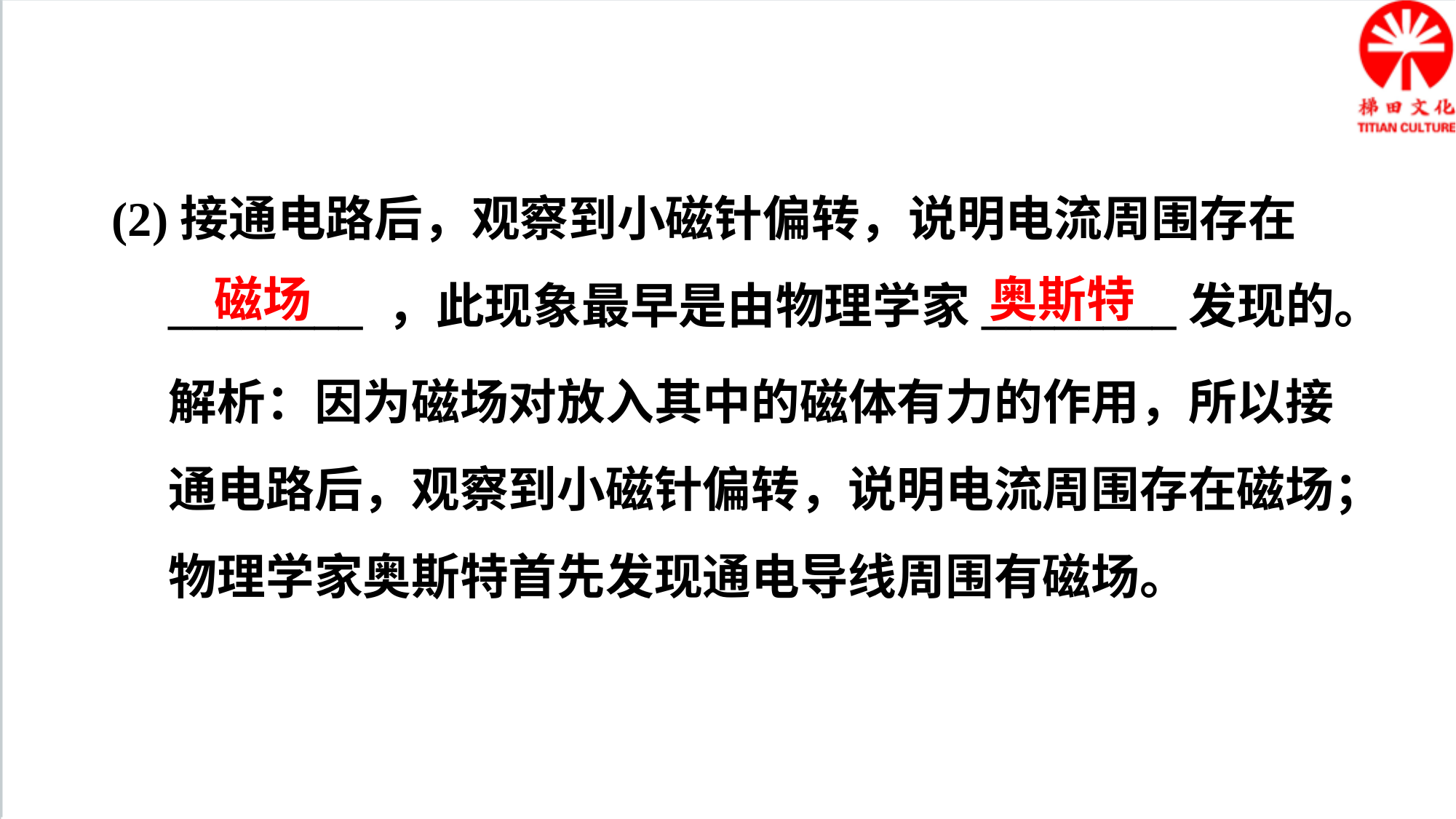

(2)接通电路后，观察到小磁针偏转，说明电流周围存在________ ，此现象最早是由物理学家________发现的。
磁场
奥斯特
解析：因为磁场对放入其中的磁体有力的作用，所以接通电路后，观察到小磁针偏转，说明电流周围存在磁场；物理学家奥斯特首先发现通电导线周围有磁场。